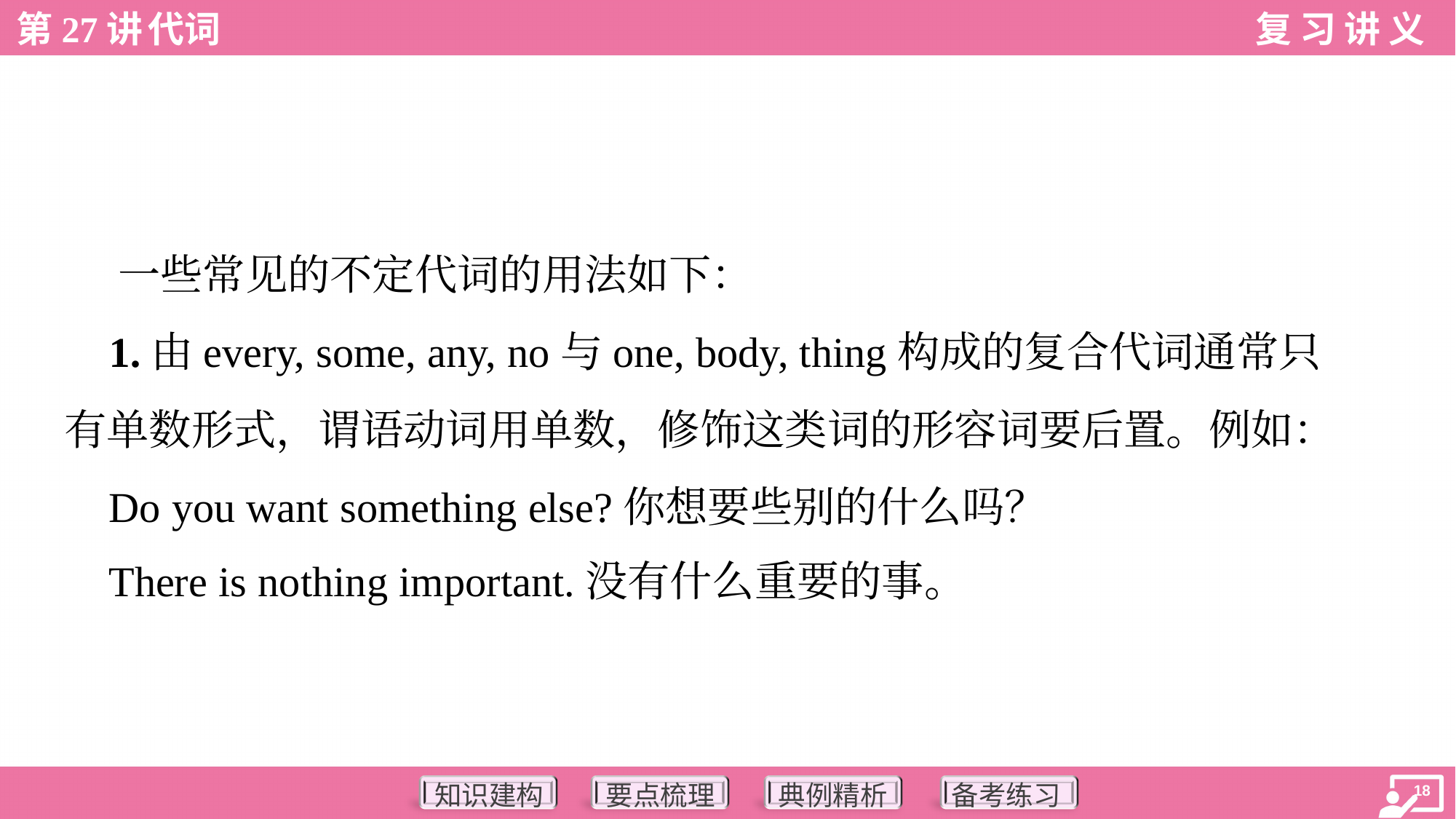

一些常见的不定代词的用法如下：
    1.由every, some, any, no与one, body, thing构成的复合代词通常只
有单数形式，谓语动词用单数，修饰这类词的形容词要后置。例如：
    Do you want something else?你想要些别的什么吗？
    There is nothing important.没有什么重要的事。